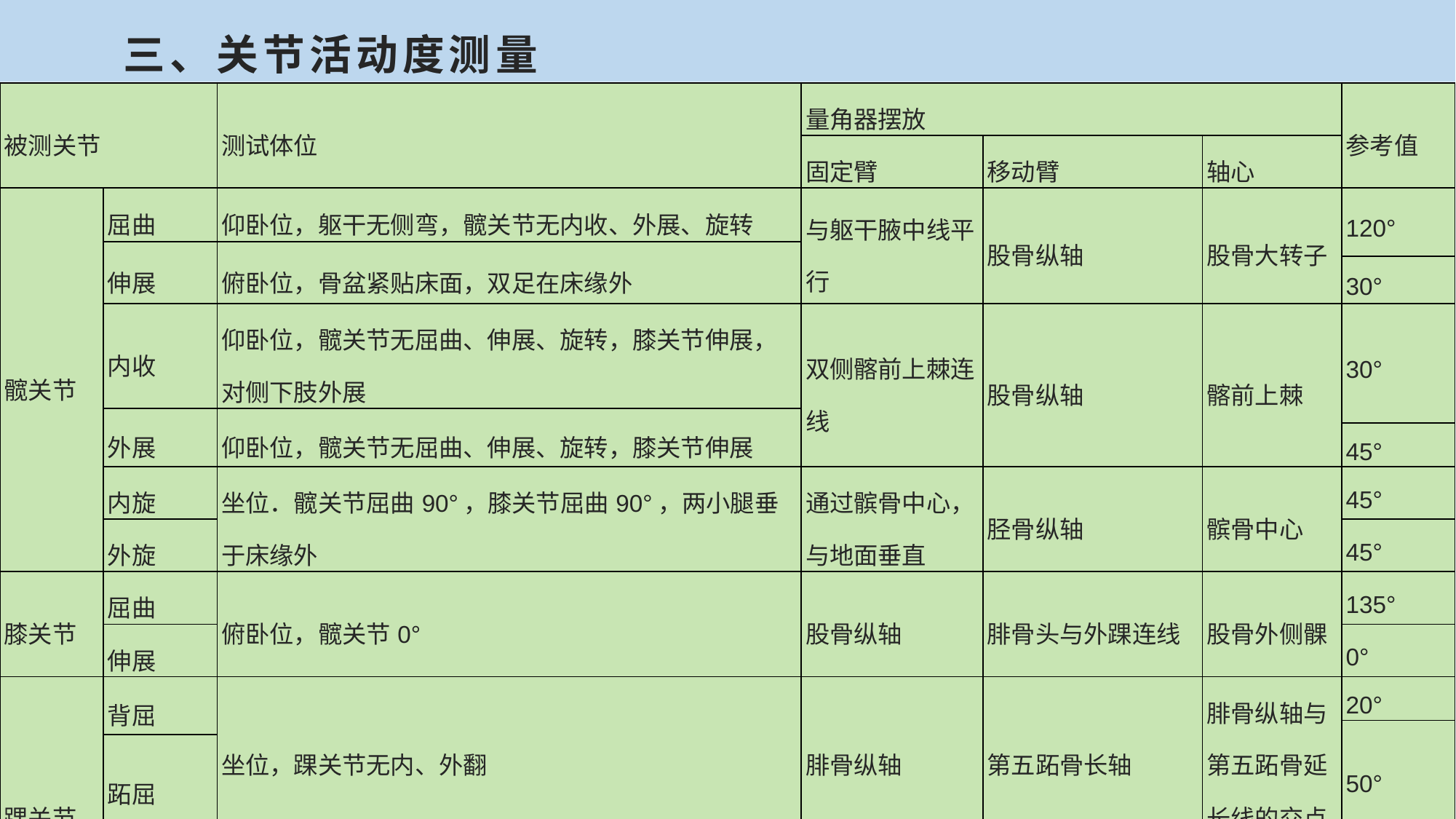

三、关节活动度测量
| 被测关节 |  | 测试体位 | 量角器摆放 |  |  | 参考值 |
| --- | --- | --- | --- | --- | --- | --- |
|  |  |  | 固定臂 | 移动臂 | 轴心 |  |
| 髋关节 | 屈曲 | 仰卧位，躯干无侧弯，髋关节无内收、外展、旋转 | 与躯干腋中线平行 | 股骨纵轴 | 股骨大转子 | 120° |
|  | 伸展 | 俯卧位，骨盆紧贴床面，双足在床缘外 |  |  |  |  |
|  |  |  |  |  |  | 30° |
|  | 内收 | 仰卧位，髋关节无屈曲、伸展、旋转，膝关节伸展，对侧下肢外展 | 双侧髂前上棘连线 | 股骨纵轴 | 髂前上棘 | 30° |
|  | 外展 | 仰卧位，髋关节无屈曲、伸展、旋转，膝关节伸展 |  |  |  |  |
|  |  |  |  |  |  | 45° |
|  | 内旋 | 坐位．髋关节屈曲90°，膝关节屈曲90°，两小腿垂于床缘外 | 通过髌骨中心，与地面垂直 | 胫骨纵轴 | 髌骨中心 | 45° |
|  | 外旋 |  |  |  |  | 45° |
| 膝关节 | 屈曲 | 俯卧位，髋关节0° | 股骨纵轴 | 腓骨头与外踝连线 | 股骨外侧髁 | 135° |
|  | 伸展 |  |  |  |  | 0° |
| 踝关节 | 背屈 | 坐位，踝关节无内、外翻 | 腓骨纵轴 | 第五跖骨长轴 | 腓骨纵轴与第五跖骨延长线的交点 | 20° |
|  |  |  |  |  |  | 50° |
|  | 跖屈 |  |  |  |  |  |
|  | 内翻 | 坐位，屈膝90°，髋无内收、外展及旋转 | 与小腿纵轴平行 | 足底面横轴 | 两臂交点 | 35° |
|  | 外翻 |  |  |  |  | 15° |